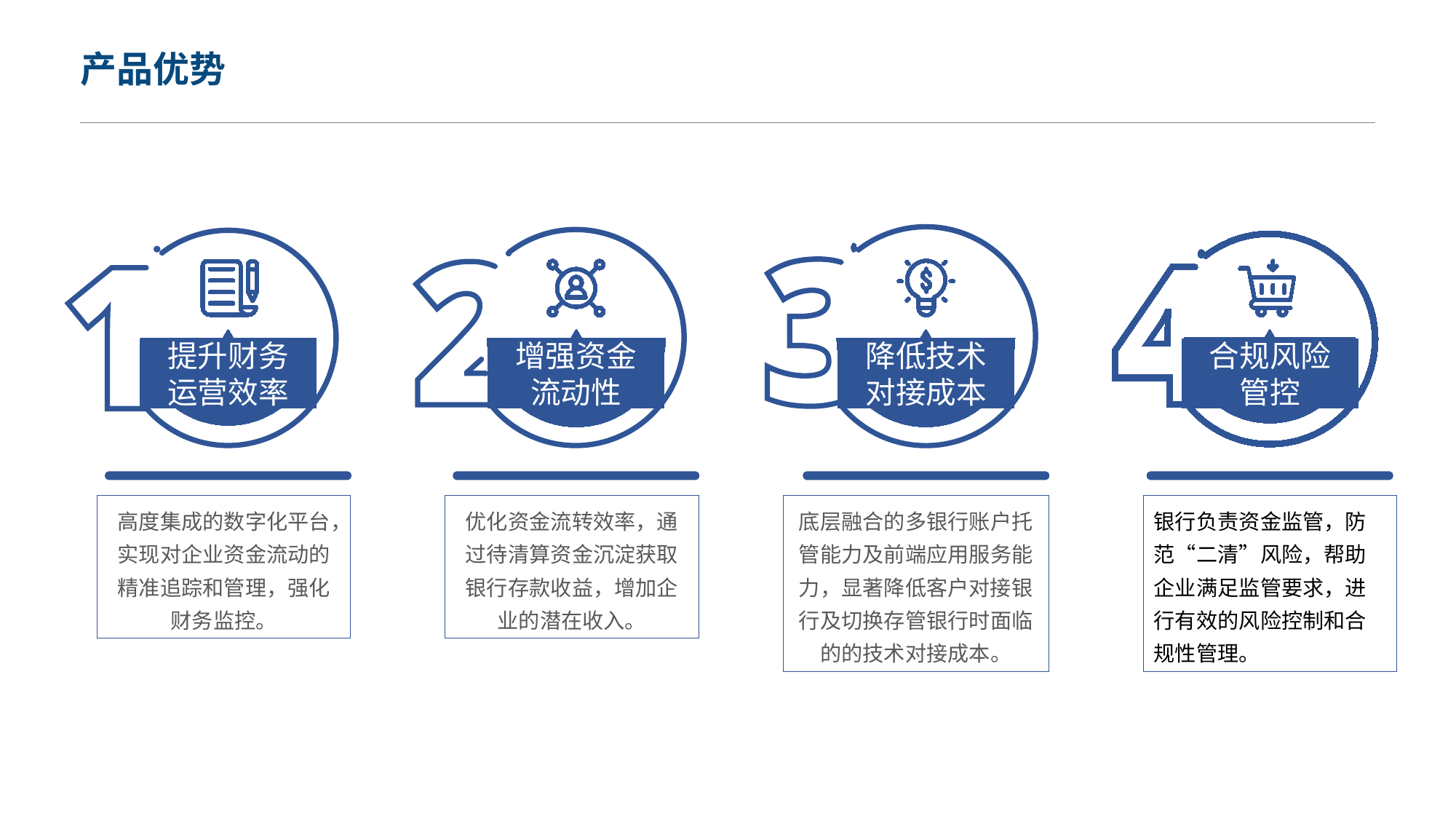

产品优势

降低技术对接成本

增强资金流动性

提升财务运营效率

合规风险管控

高度集成的数字化平台，实现对企业资金流动的精准追踪和管理，强化财务监控。
优化资金流转效率，通过待清算资金沉淀获取银行存款收益，增加企业的潜在收入。
底层融合的多银行账户托管能力及前端应用服务能力，显著降低客户对接银行及切换存管银行时面临的的技术对接成本。
银行负责资金监管，防范“二清”风险，帮助企业满足监管要求，进行有效的风险控制和合规性管理。